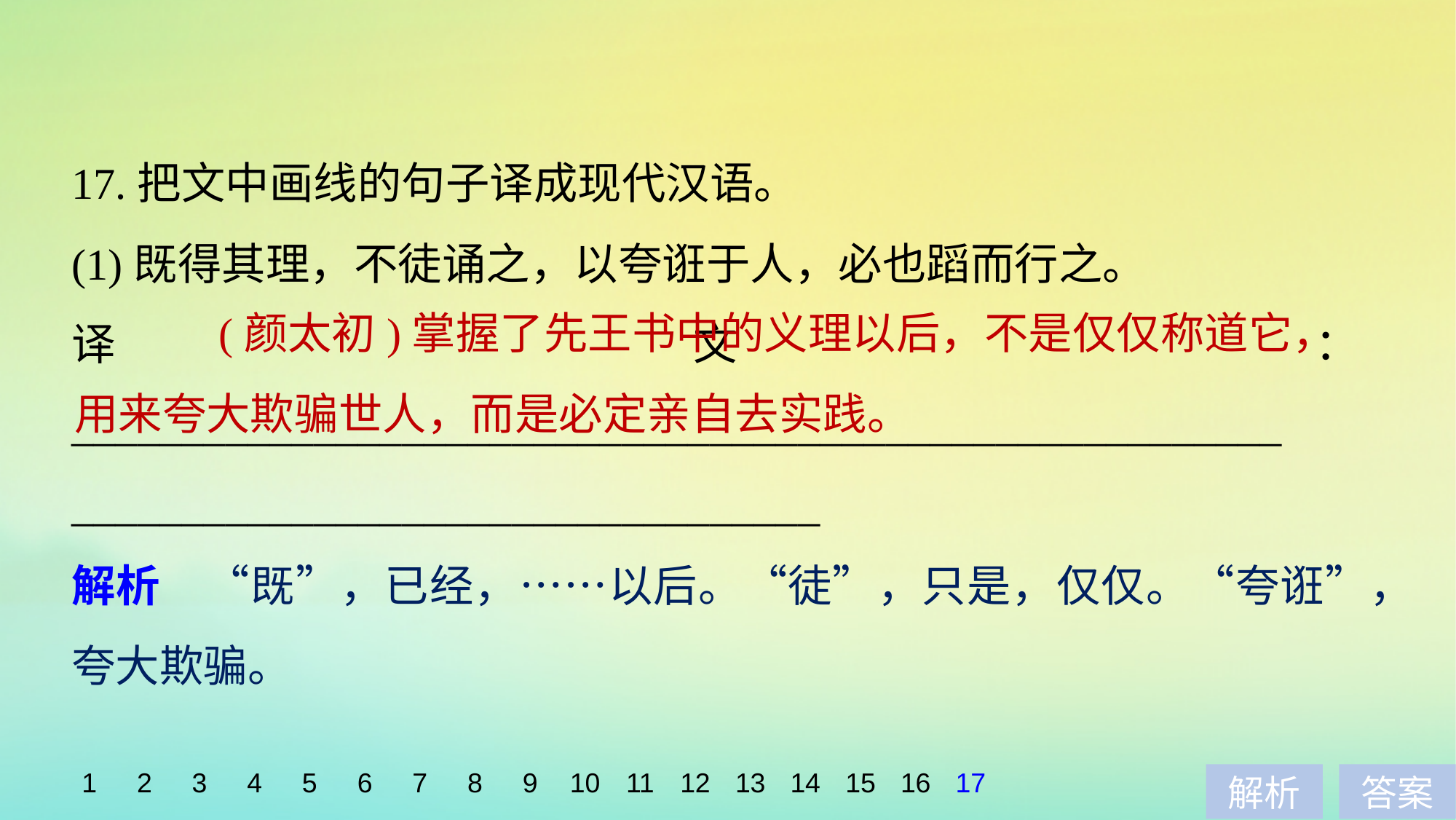

17.把文中画线的句子译成现代汉语。
(1)既得其理，不徒诵之，以夸诳于人，必也蹈而行之。
译文：_______________________________________________________
__________________________________
解析　“既”，已经，……以后。“徒”，只是，仅仅。“夸诳”，夸大欺骗。
             (颜太初)掌握了先王书中的义理以后，不是仅仅称道它，用来夸大欺骗世人，而是必定亲自去实践。
1
2
3
4
5
6
7
8
9
10
11
12
13
14
15
16
17
解析
答案